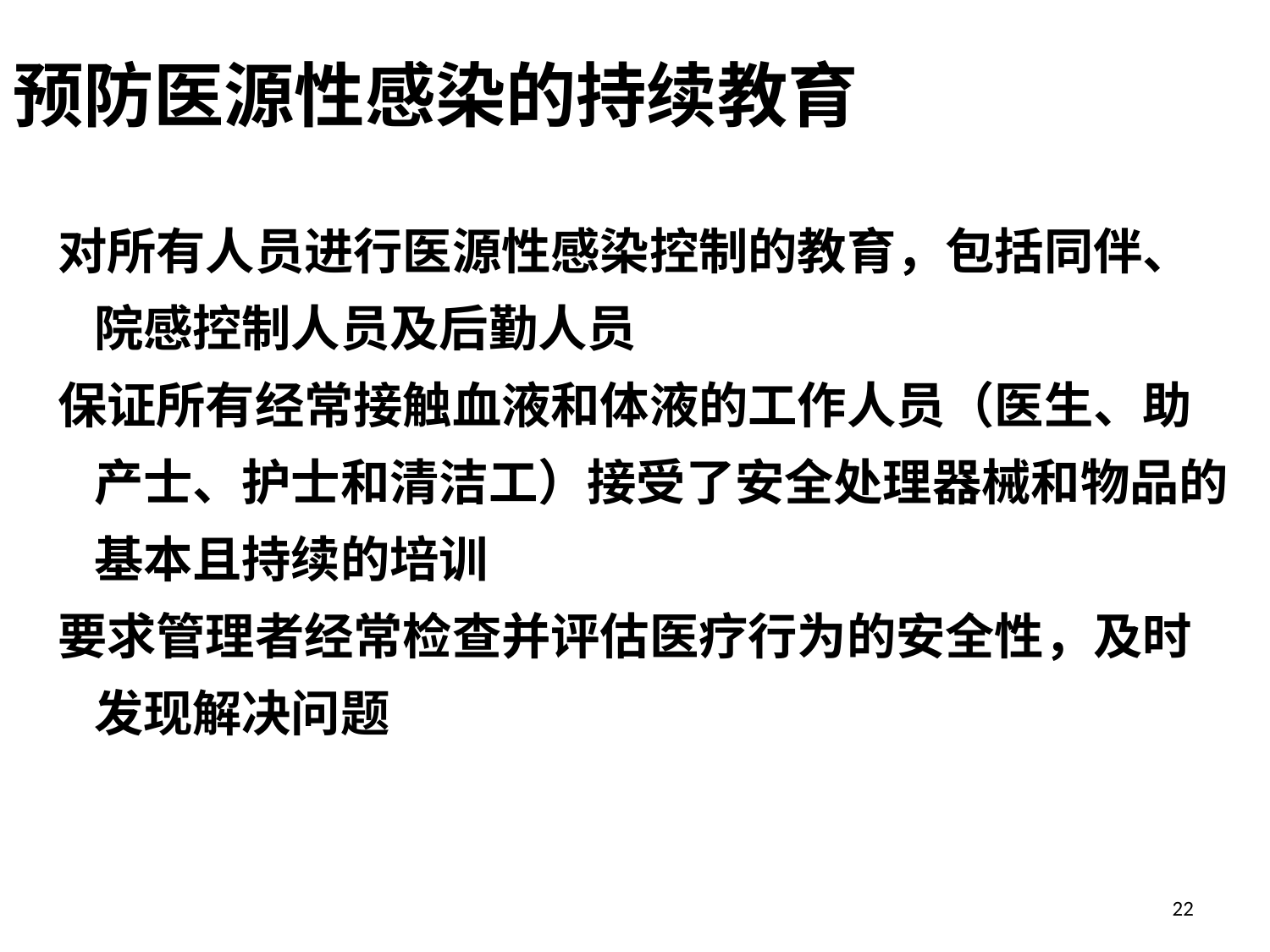

预防医源性感染的持续教育
对所有人员进行医源性感染控制的教育，包括同伴、院感控制人员及后勤人员
保证所有经常接触血液和体液的工作人员（医生、助产士、护士和清洁工）接受了安全处理器械和物品的基本且持续的培训
要求管理者经常检查并评估医疗行为的安全性，及时发现解决问题
22